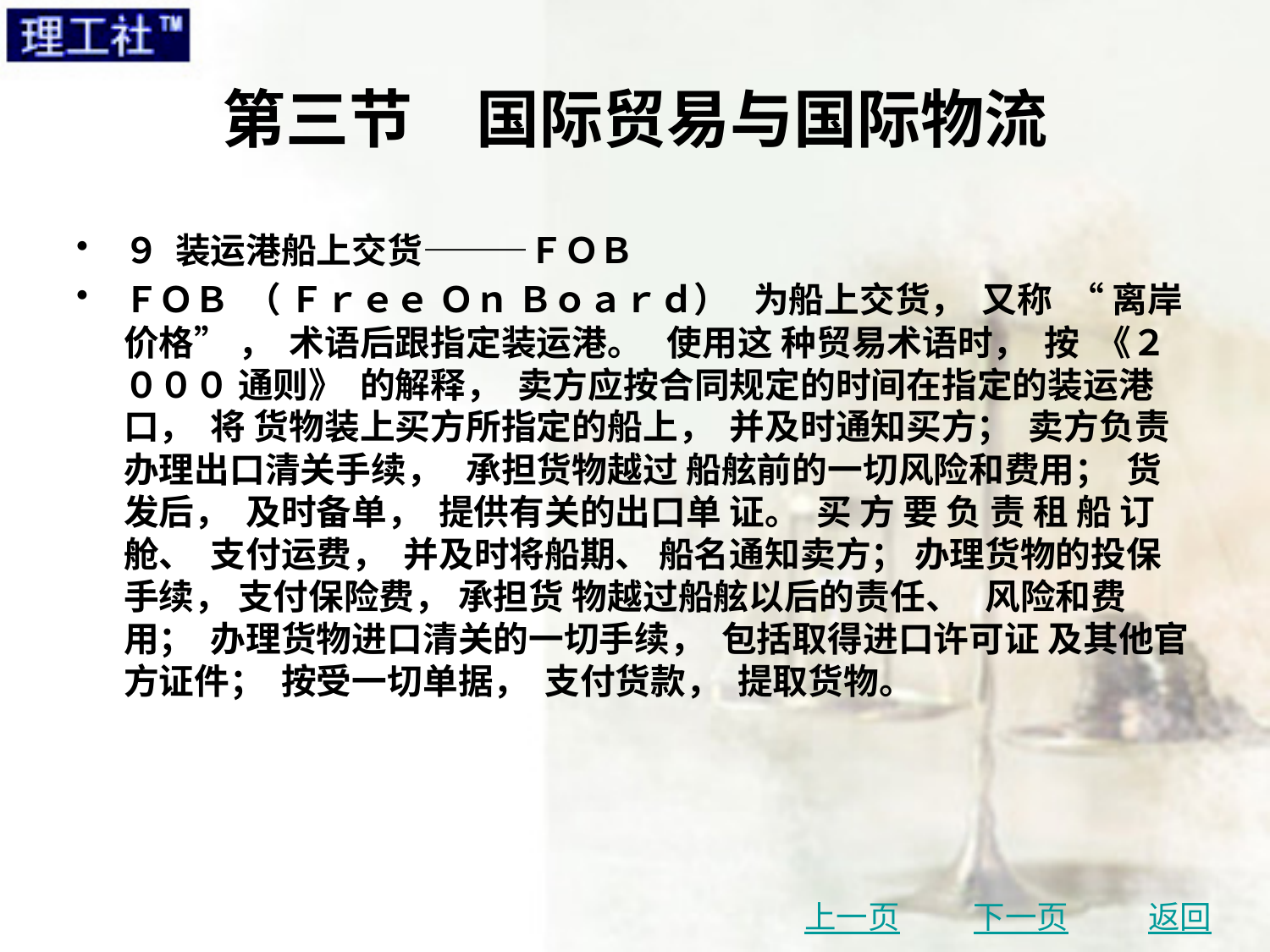

# 第三节　国际贸易与国际物流
９  装运港船上交货———ＦＯＢ
ＦＯＢ  （ Ｆｒｅｅ Ｏｎ Ｂｏａｒｄ）   为船上交货，  又称  “ 离岸价格” ，  术语后跟指定装运港。   使用这 种贸易术语时，  按  《２０００ 通则》  的解释，  卖方应按合同规定的时间在指定的装运港口，  将 货物装上买方所指定的船上，  并及时通知买方；  卖方负责办理出口清关手续，   承担货物越过 船舷前的一切风险和费用；  货发后，  及时备单，  提供有关的出口单 证。  买 方 要 负 责 租 船 订 舱、  支付运费，  并及时将船期、 船名通知卖方； 办理货物的投保手续， 支付保险费， 承担货 物越过船舷以后的责任、   风险和费用；  办理货物进口清关的一切手续，  包括取得进口许可证 及其他官方证件；  按受一切单据，  支付货款，  提取货物。

上一页
下一页
返回